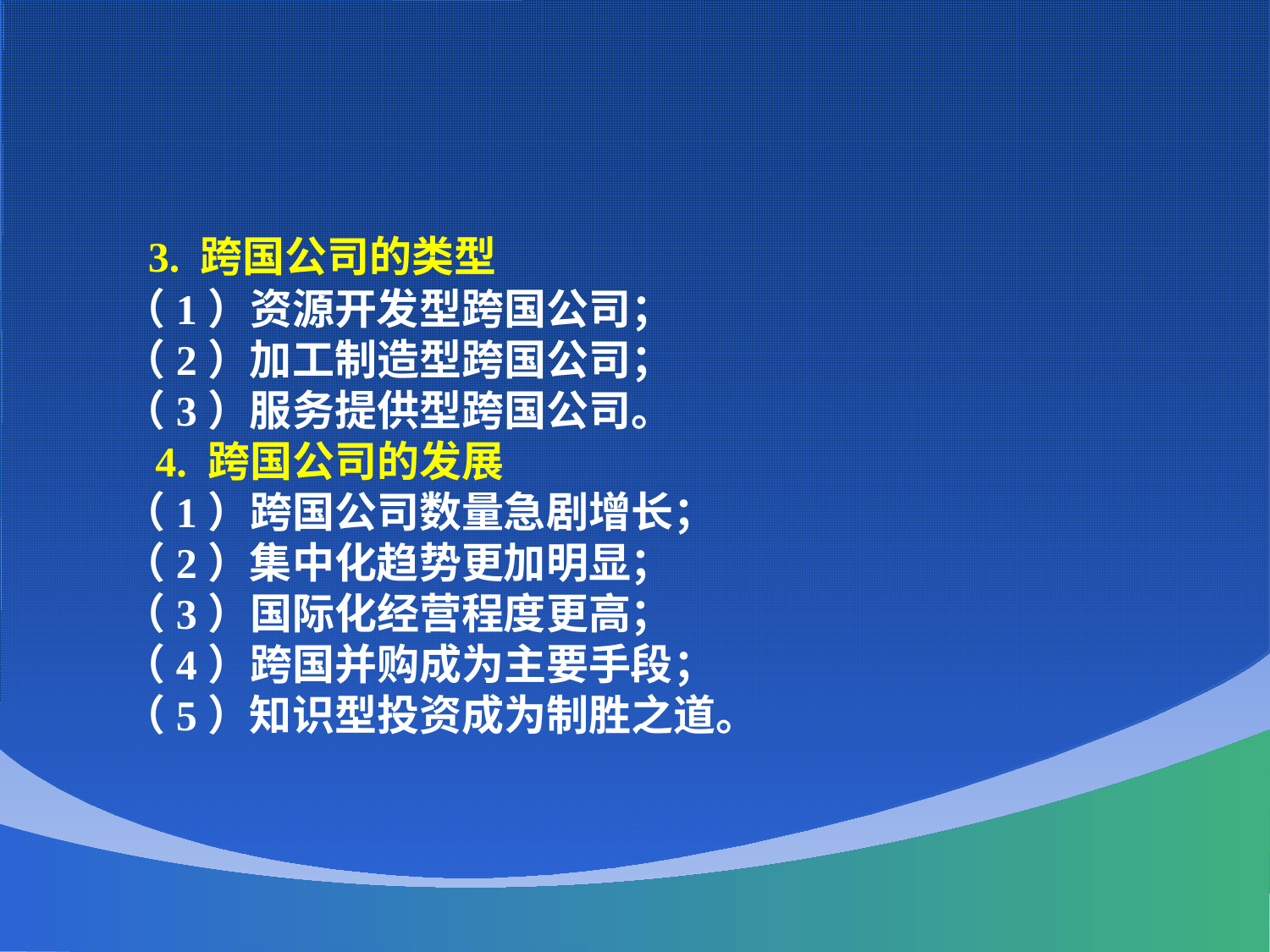

3. 跨国公司的类型
（1）资源开发型跨国公司；
（2）加工制造型跨国公司；
（3）服务提供型跨国公司。
   4. 跨国公司的发展
（1）跨国公司数量急剧增长；
（2）集中化趋势更加明显；
（3）国际化经营程度更高；
（4）跨国并购成为主要手段；
（5）知识型投资成为制胜之道。